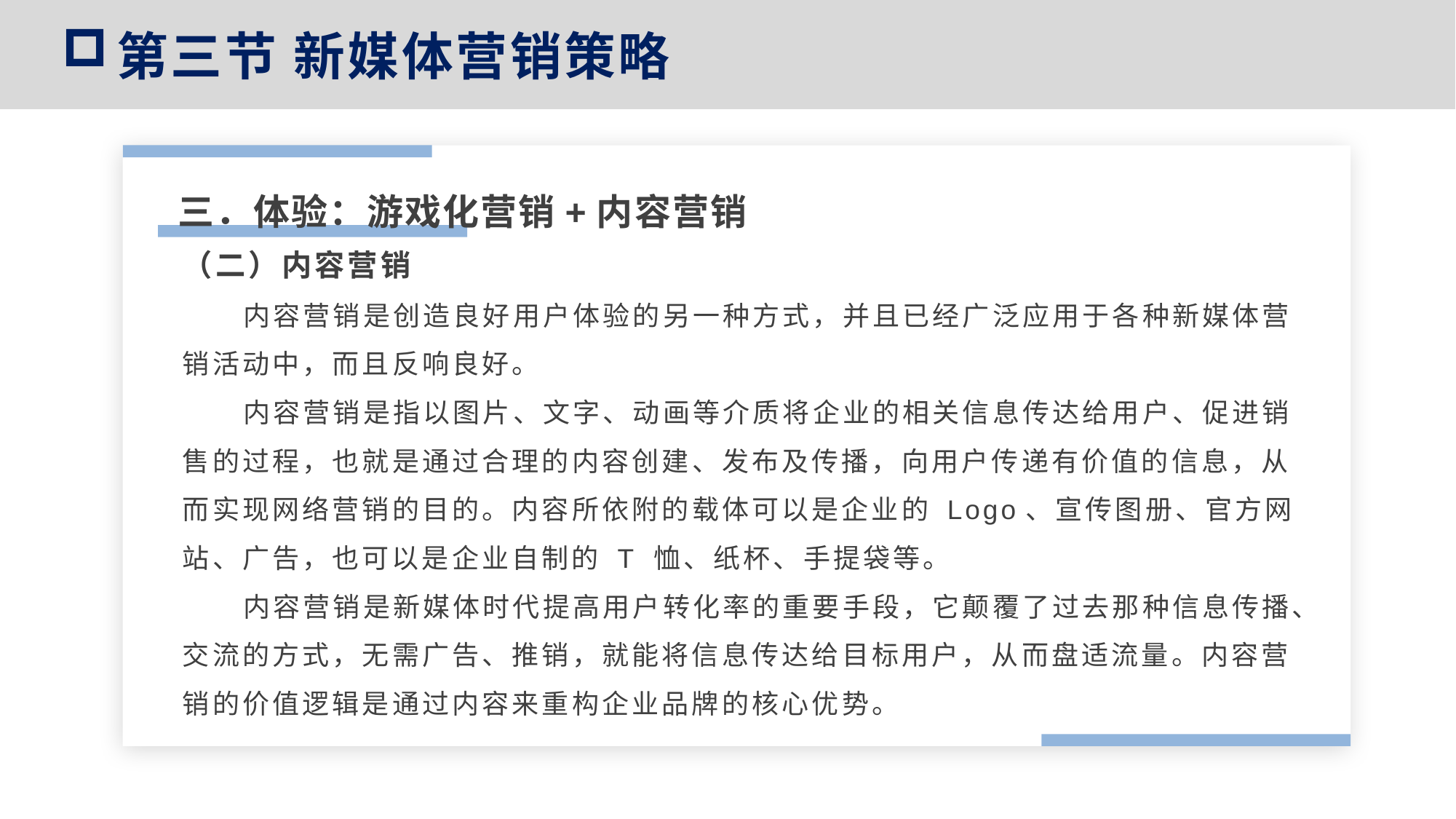

第三节 新媒体营销策略

三．体验：游戏化营销+内容营销
（二）内容营销
      内容营销是创造良好用户体验的另一种方式，并且已经广泛应用于各种新媒体营销活动中，而且反响良好。
      内容营销是指以图片、文字、动画等介质将企业的相关信息传达给用户、促进销售的过程，也就是通过合理的内容创建、发布及传播，向用户传递有价值的信息，从而实现网络营销的目的。内容所依附的载体可以是企业的 Logo、宣传图册、官方网站、广告，也可以是企业自制的 T 恤、纸杯、手提袋等。
      内容营销是新媒体时代提高用户转化率的重要手段，它颠覆了过去那种信息传播、交流的方式，无需广告、推销，就能将信息传达给目标用户，从而盘适流量。内容营销的价值逻辑是通过内容来重构企业品牌的核心优势。